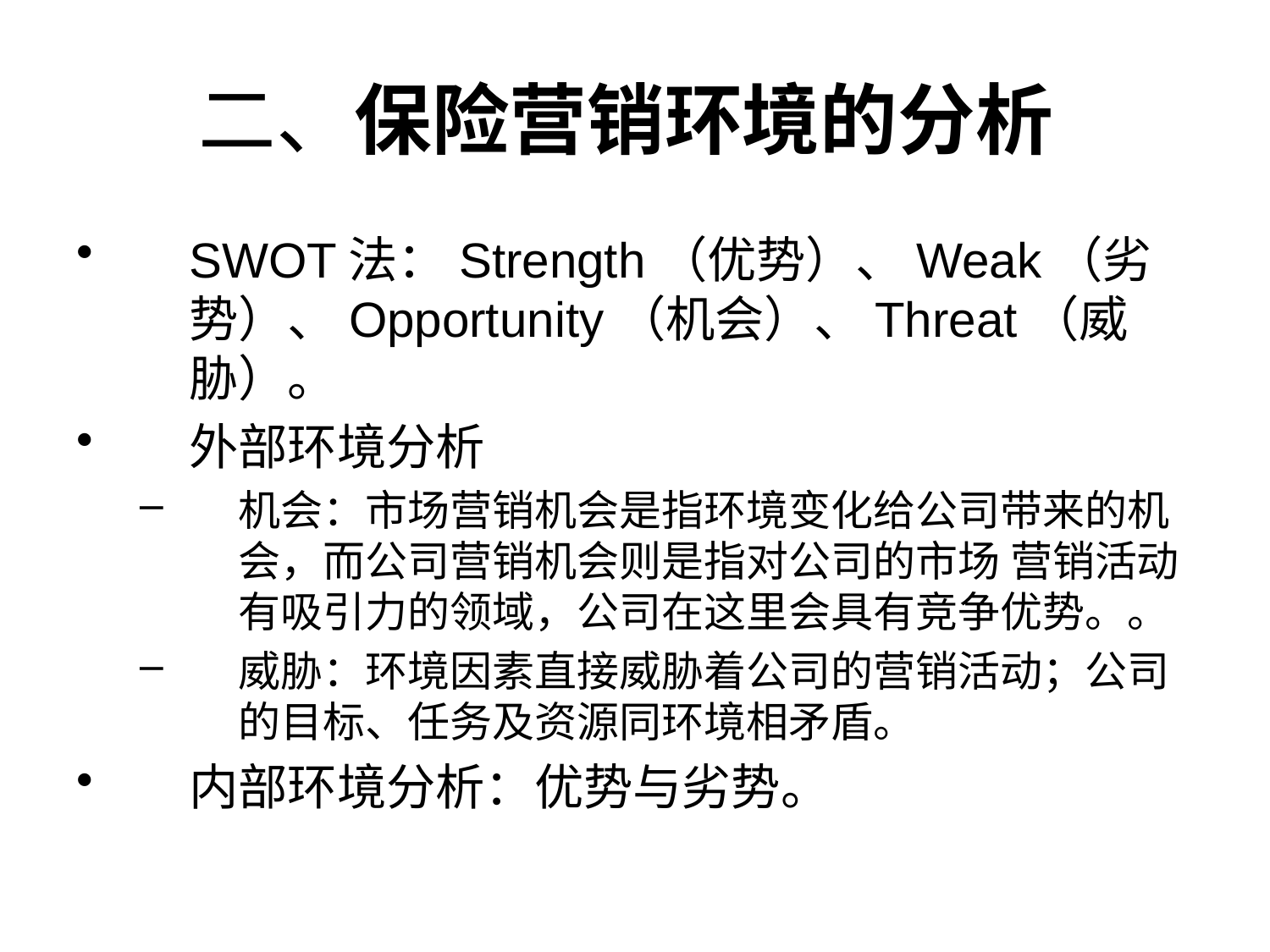

# 二、保险营销环境的分析
SWOT法：Strength（优势）、Weak（劣势）、Opportunity（机会）、Threat（威胁）。
外部环境分析
机会：市场营销机会是指环境变化给公司带来的机会，而公司营销机会则是指对公司的市场 营销活动有吸引力的领域，公司在这里会具有竞争优势。。
威胁：环境因素直接威胁着公司的营销活动；公司的目标、任务及资源同环境相矛盾。
内部环境分析：优势与劣势。